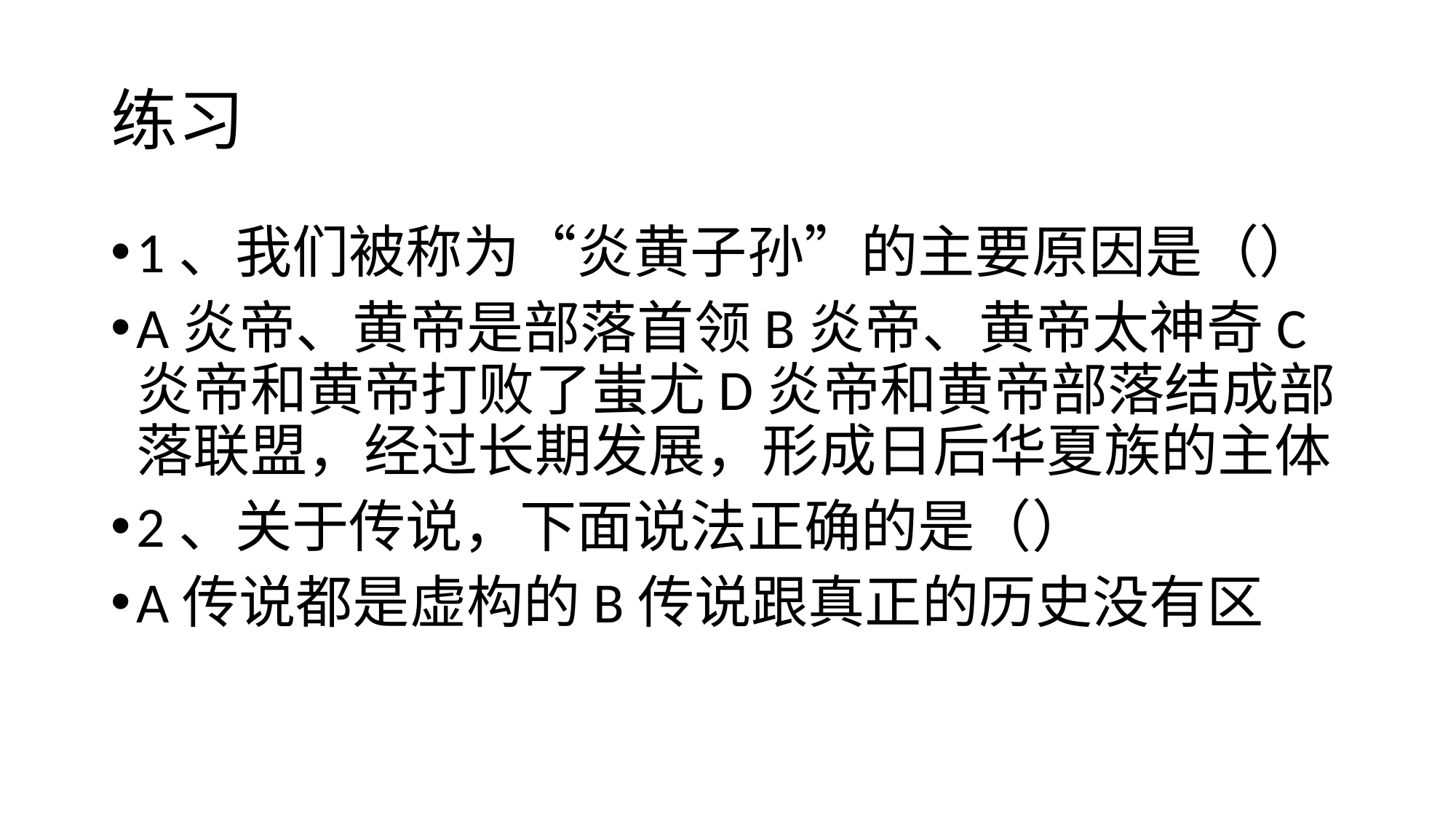

# 练习
1、我们被称为“炎黄子孙”的主要原因是（）
A炎帝、黄帝是部落首领B炎帝、黄帝太神奇C炎帝和黄帝打败了蚩尤D炎帝和黄帝部落结成部落联盟，经过长期发展，形成日后华夏族的主体
2、关于传说，下面说法正确的是（）
A传说都是虚构的B传说跟真正的历史没有区